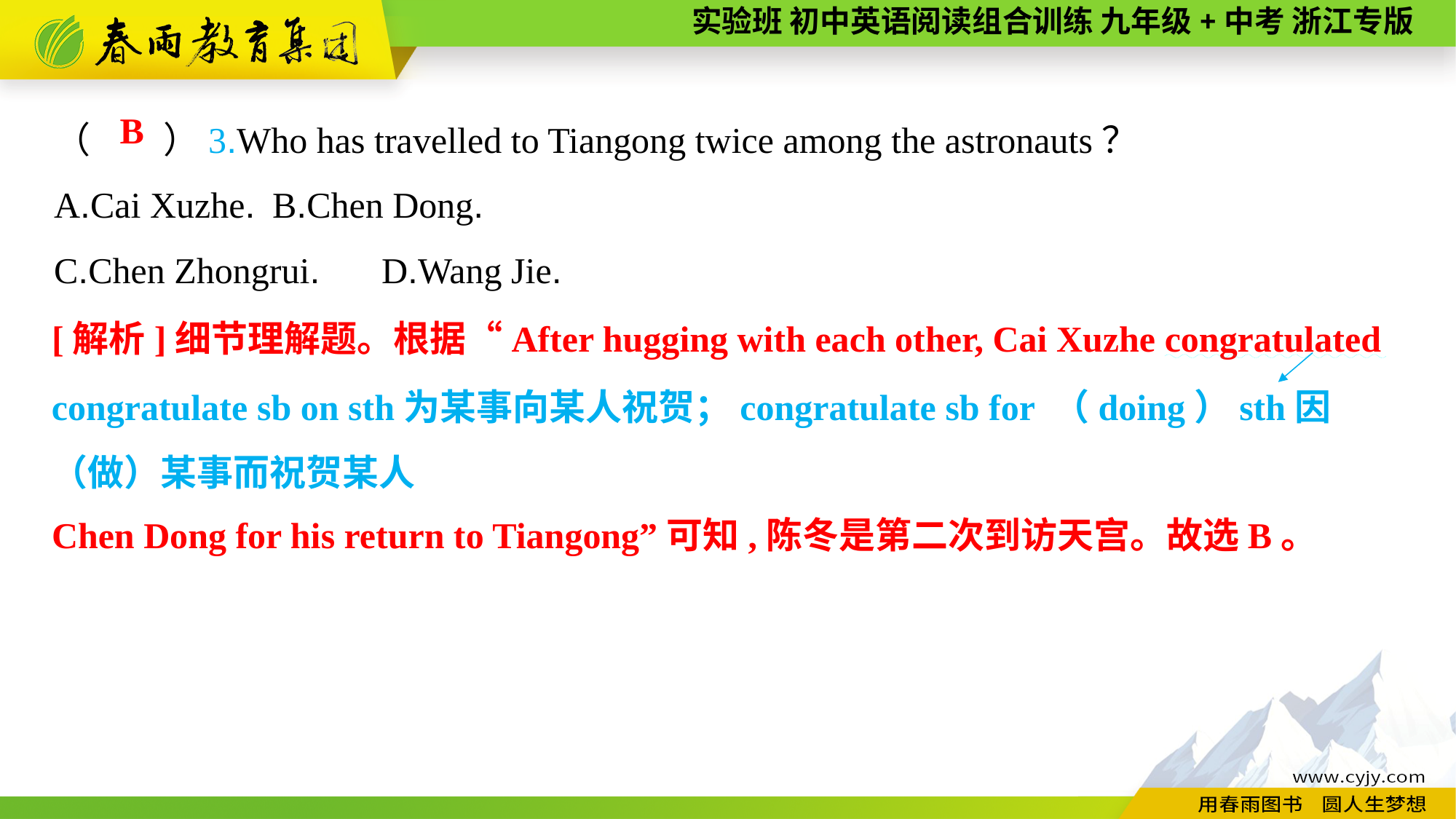

（　　）3.Who has travelled to Tiangong twice among the astronauts？
A.Cai Xuzhe.	B.Chen Dong.
C.Chen Zhongrui.	D.Wang Jie.
B
[解析]细节理解题。根据“After hugging with each other, Cai Xuzhe congratulated

Chen Dong for his return to Tiangong”可知,陈冬是第二次到访天宫。故选B。
congratulate sb on sth为某事向某人祝贺；congratulate sb for （doing）sth因（做）某事而祝贺某人